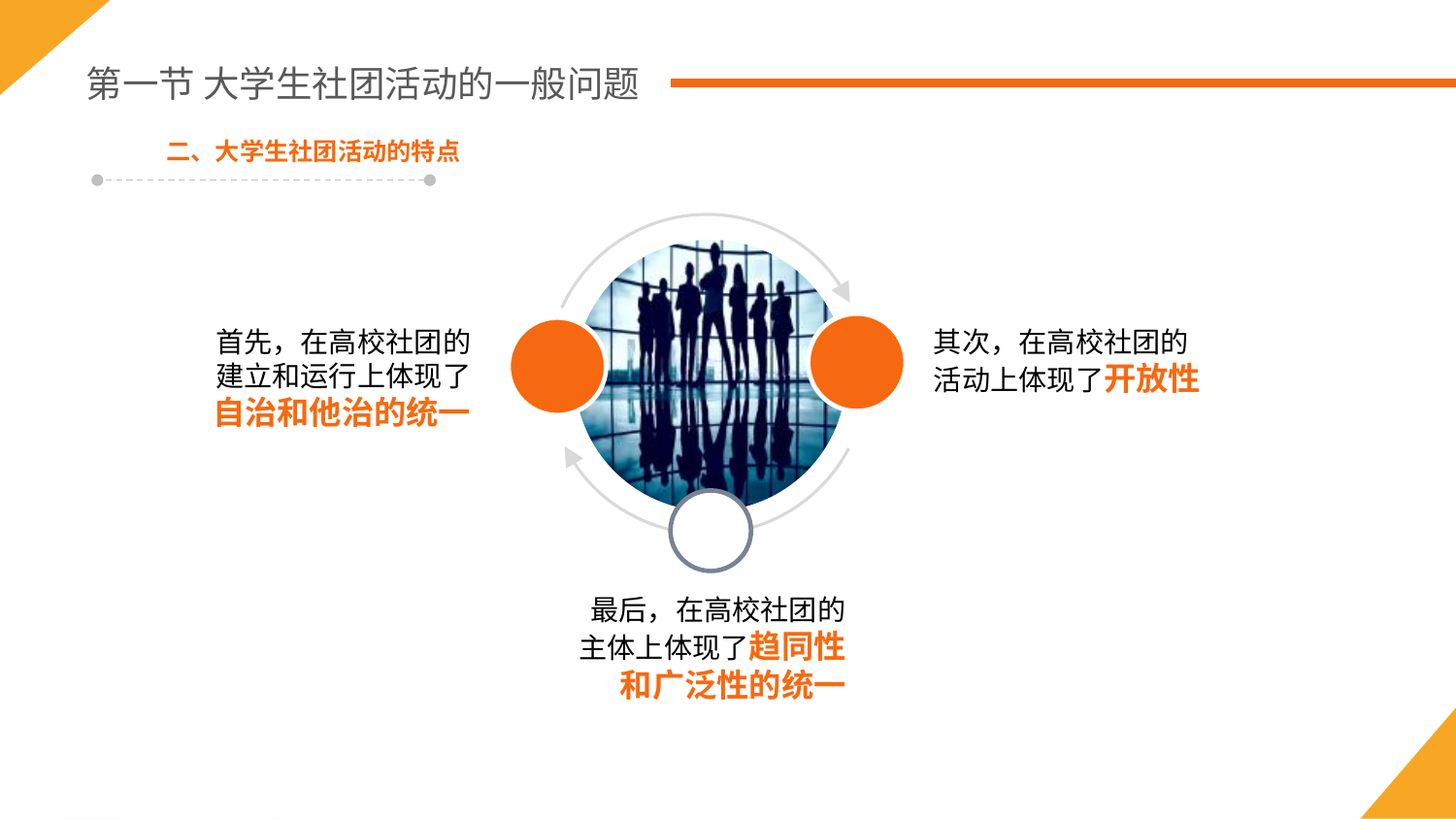

第一节 大学生社团活动的一般问题
二、大学生社团活动的特点

首先，在高校社团的建立和运行上体现了自治和他治的统一

其次，在高校社团的活动上体现了开放性

最后，在高校社团的主体上体现了趋同性和广泛性的统一